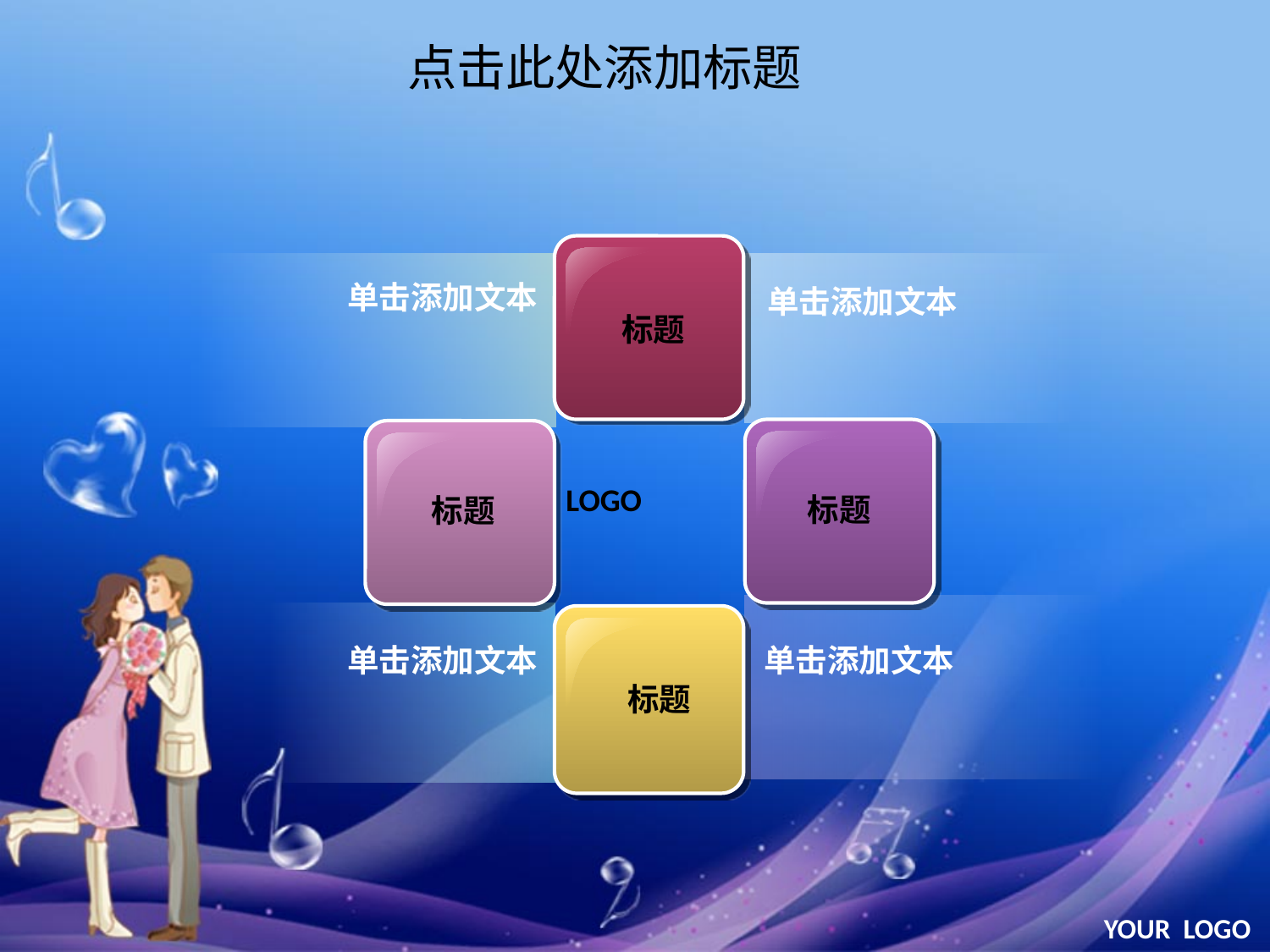

点击此处添加标题

单击添加文本
单击添加文本
标题

LOGO
标题
标题

单击添加文本
单击添加文本
标题